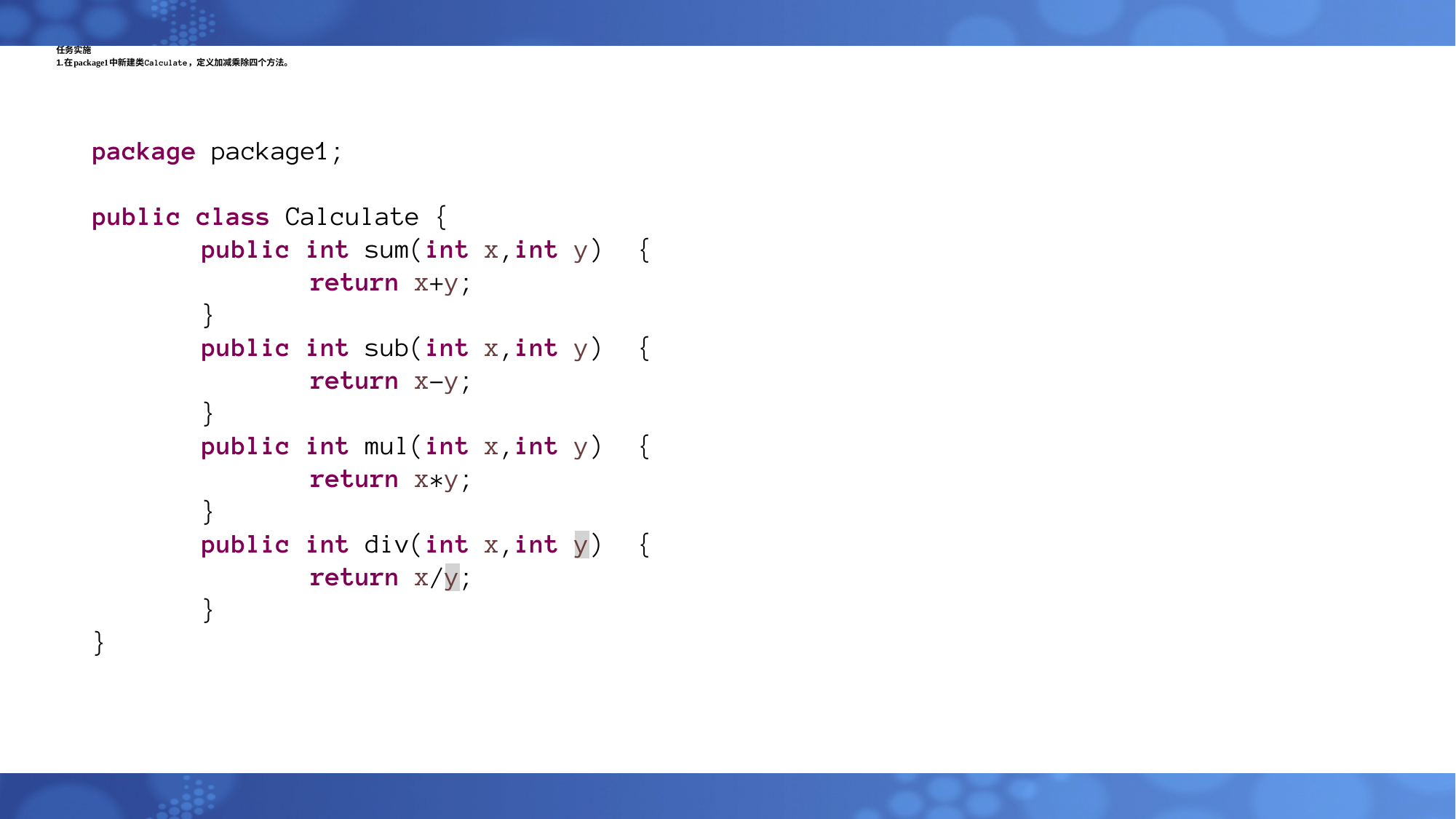

# 任务实施 1.在package1中新建类Calculate，定义加减乘除四个方法。
package package1;

public class Calculate {
	public int sum(int x,int y)	{
		return x+y;
	}
	public int sub(int x,int y)	{
		return x-y;
	}
	public int mul(int x,int y)	{
		return x*y;
	}
	public int div(int x,int y)	{
		return x/y;
	}
}